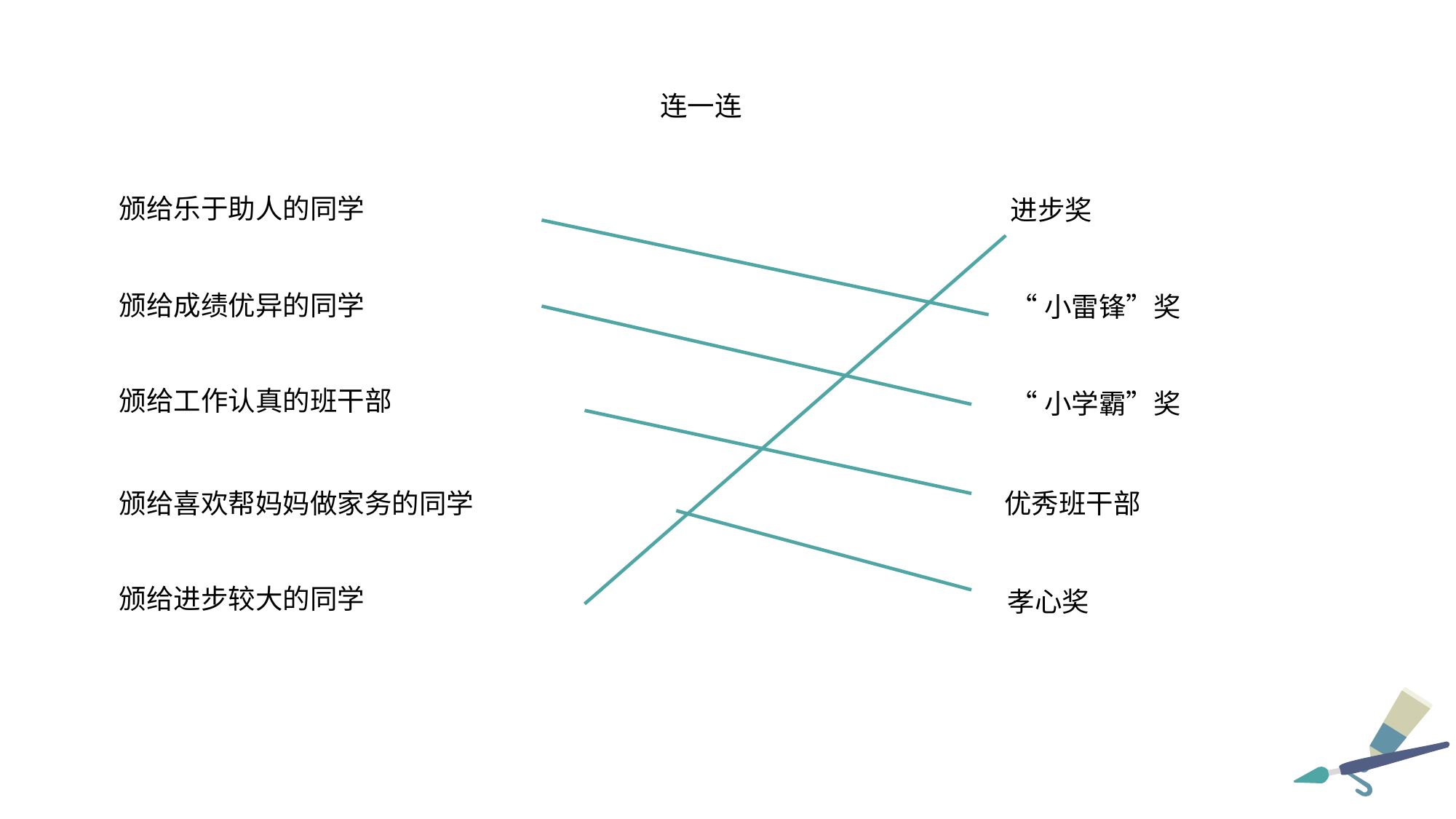

连一连
颁给乐于助人的同学
进步奖
颁给成绩优异的同学
“小雷锋”奖
颁给工作认真的班干部
“小学霸”奖
颁给喜欢帮妈妈做家务的同学
优秀班干部
颁给进步较大的同学
孝心奖